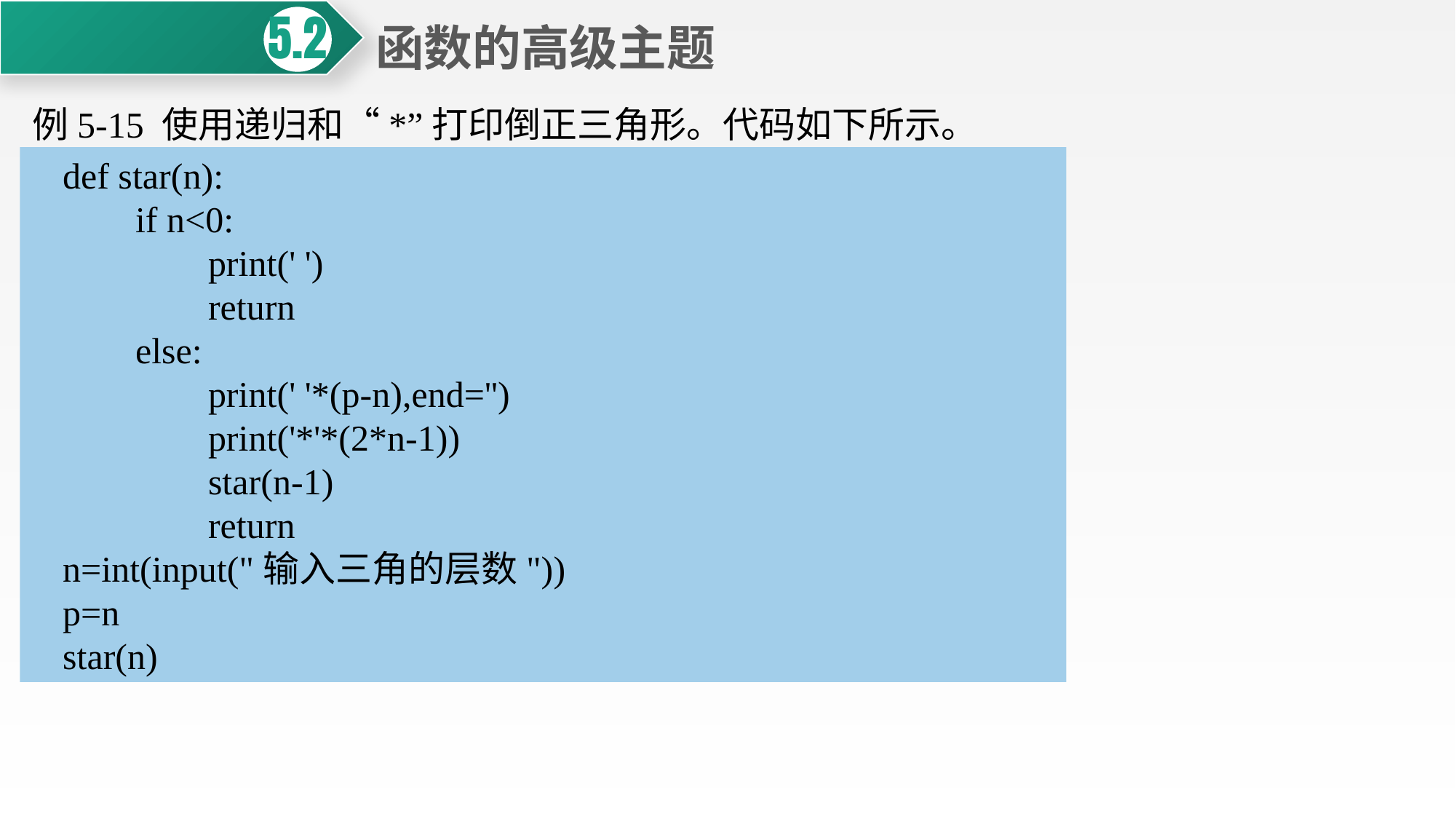

函数的高级主题

5.2

例5-15 使用递归和“*”打印倒正三角形。代码如下所示。
def star(n):
        if n<0:
                print(' ')
                return
        else:
                print(' '*(p-n),end='')
                print('*'*(2*n-1))
                star(n-1)
                return
n=int(input("输入三角的层数"))
p=n
star(n)